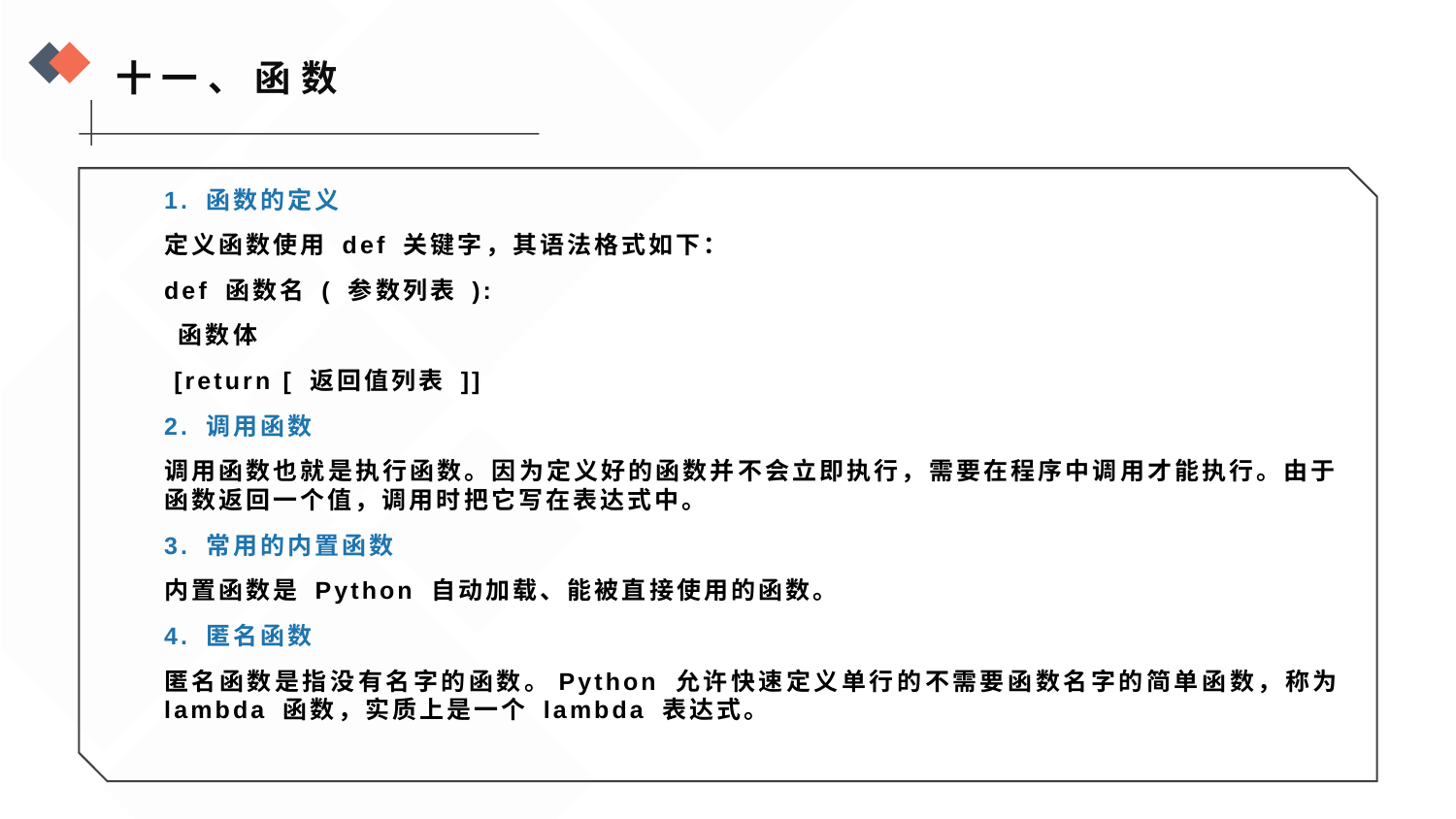

十一、函数

1. 函数的定义
定义函数使用 def 关键字，其语法格式如下：
def 函数名 ( 参数列表 ):
 函数体
 [return [ 返回值列表 ]]
2. 调用函数
调用函数也就是执行函数。因为定义好的函数并不会立即执行，需要在程序中调用才能执行。由于函数返回一个值，调用时把它写在表达式中。
3. 常用的内置函数
内置函数是 Python 自动加载、能被直接使用的函数。
4. 匿名函数
匿名函数是指没有名字的函数。Python 允许快速定义单行的不需要函数名字的简单函数，称为 lambda 函数，实质上是一个 lambda 表达式。